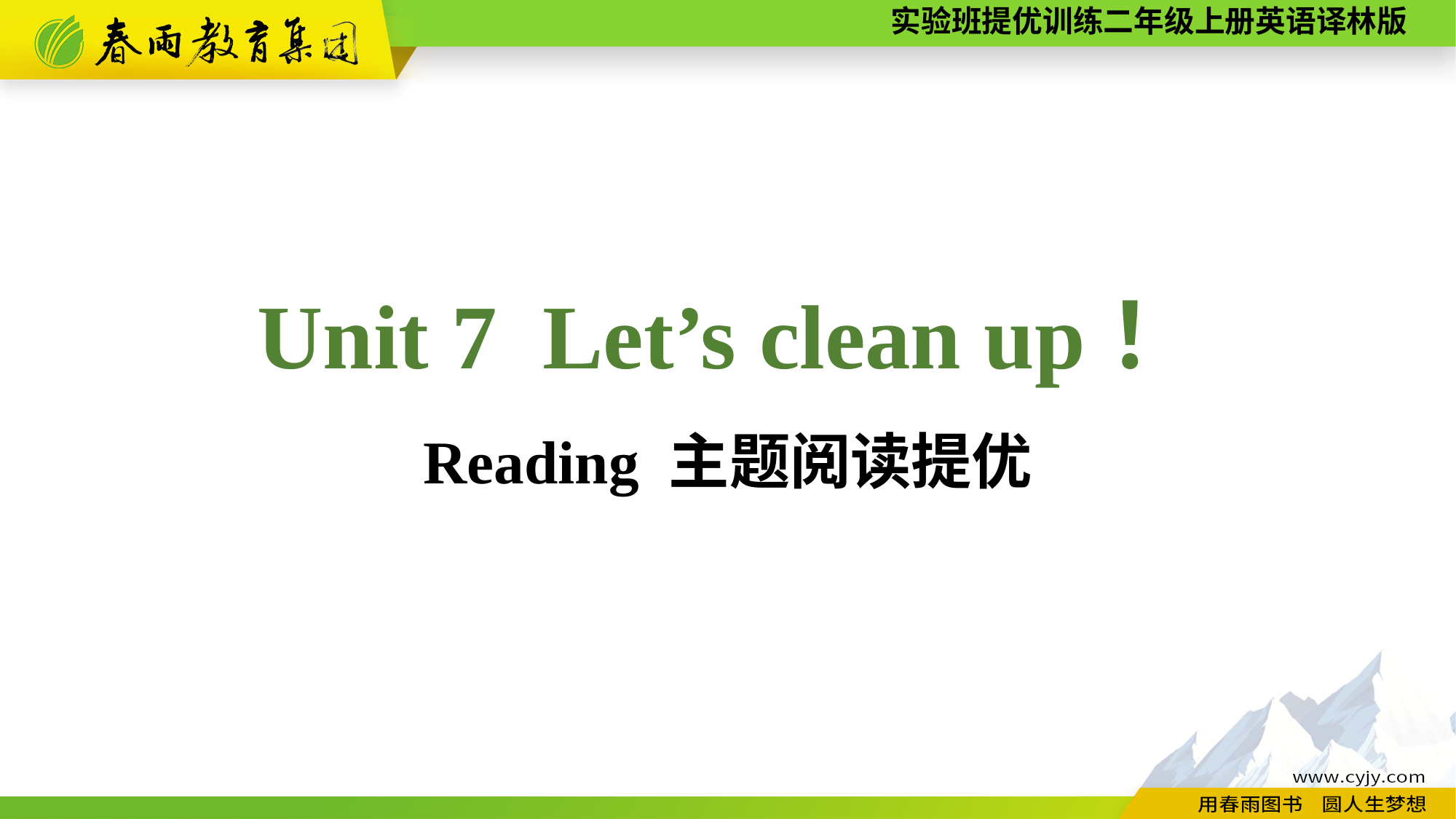

Unit 7  Let’s clean up！
Reading 主题阅读提优